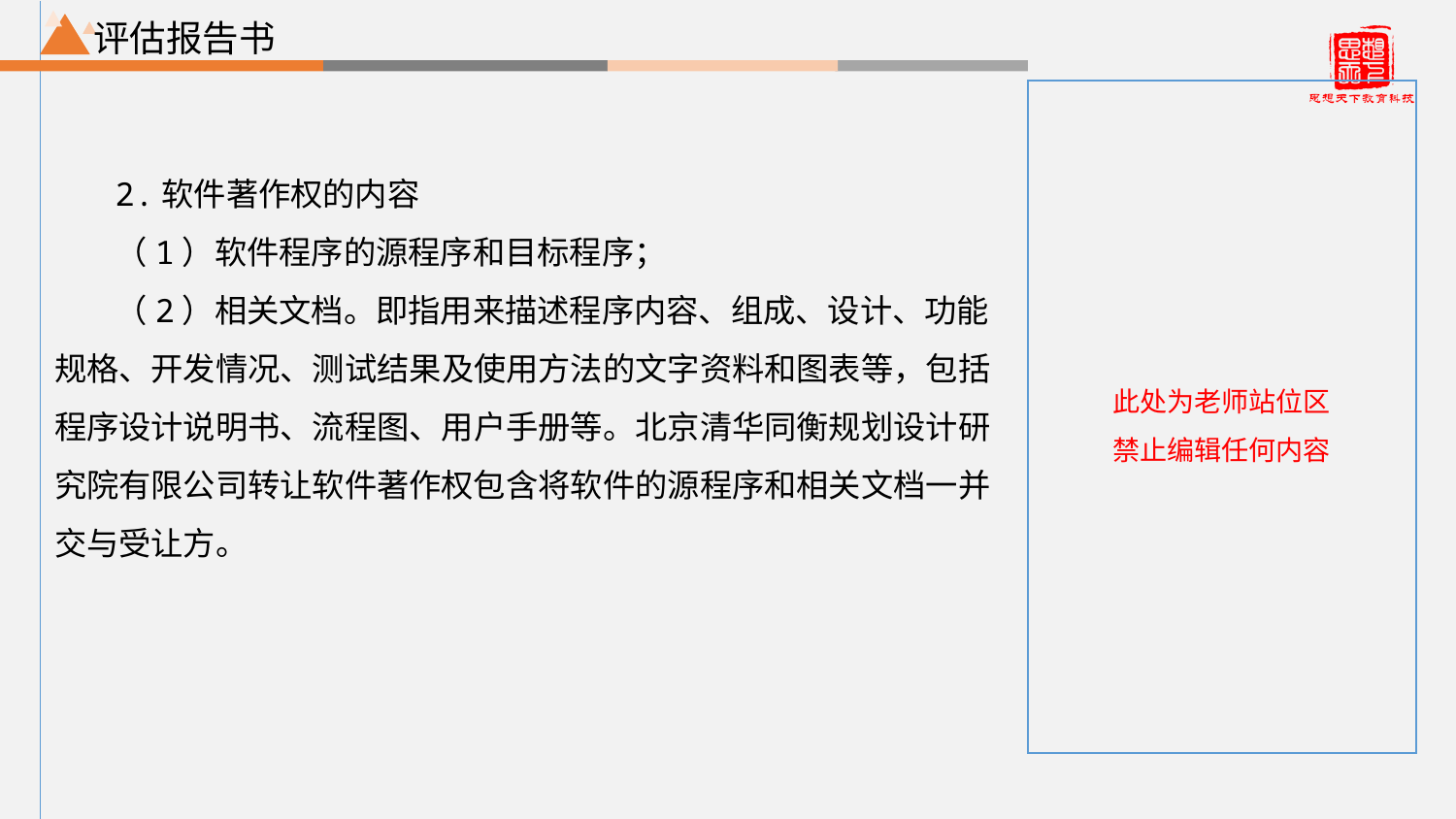

评估报告书
2.软件著作权的内容
（1）软件程序的源程序和目标程序；
（2）相关文档。即指用来描述程序内容、组成、设计、功能规格、开发情况、测试结果及使用方法的文字资料和图表等，包括程序设计说明书、流程图、用户手册等。北京清华同衡规划设计研究院有限公司转让软件著作权包含将软件的源程序和相关文档一并交与受让方。
131